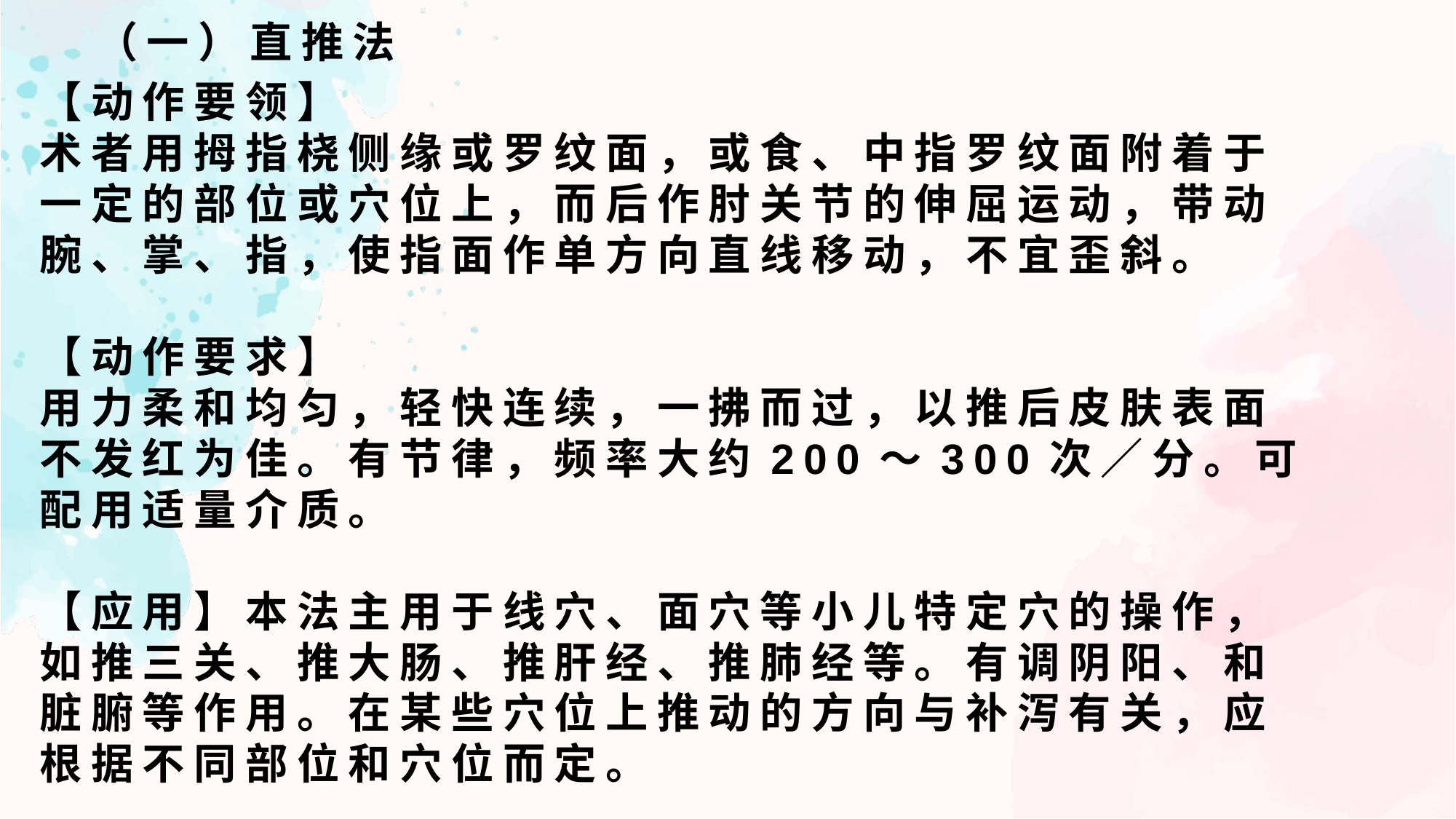

（一）直推法
【动作要领】
术者用拇指桡侧缘或罗纹面，或食、中指罗纹面附着于一定的部位或穴位上，而后作肘关节的伸屈运动，带动腕、掌、指，使指面作单方向直线移动，不宜歪斜。

【动作要求】
用力柔和均匀，轻快连续，一拂而过，以推后皮肤表面不发红为佳。有节律，频率大约200～300次／分。可配用适量介质。

【应用】本法主用于线穴、面穴等小儿特定穴的操作，如推三关、推大肠、推肝经、推肺经等。有调阴阳、和脏腑等作用。在某些穴位上推动的方向与补泻有关，应根据不同部位和穴位而定。